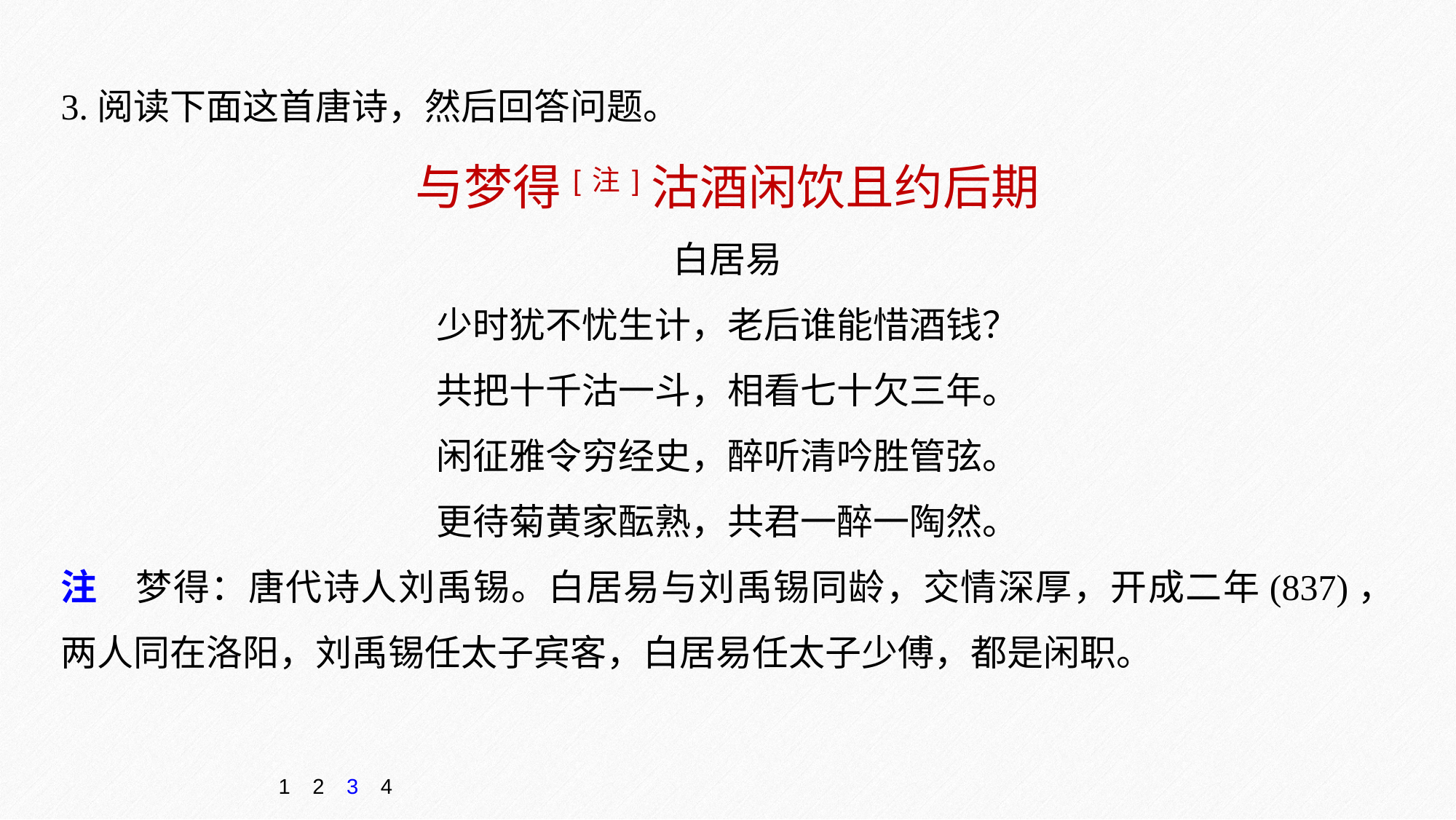

3.阅读下面这首唐诗，然后回答问题。
与梦得[注]沽酒闲饮且约后期
白居易
少时犹不忧生计，老后谁能惜酒钱？
共把十千沽一斗，相看七十欠三年。
闲征雅令穷经史，醉听清吟胜管弦。
更待菊黄家酝熟，共君一醉一陶然。
注　梦得：唐代诗人刘禹锡。白居易与刘禹锡同龄，交情深厚，开成二年(837)，两人同在洛阳，刘禹锡任太子宾客，白居易任太子少傅，都是闲职。
1
2
3
4